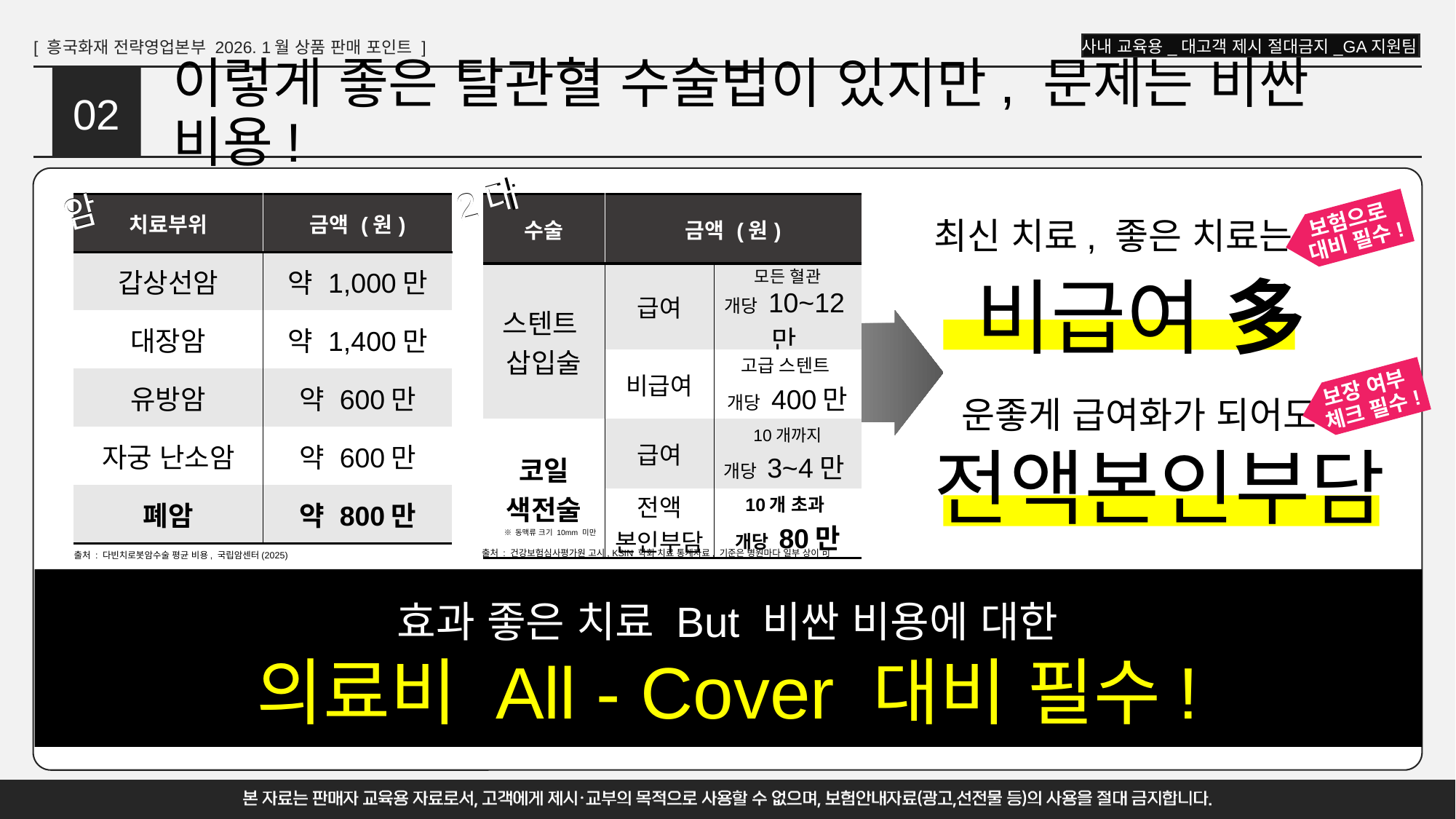

# 이렇게 좋은 탈관혈 수술법이 있지만, 문제는 비싼 비용!
02
2댜
2대
암
암
| 치료부위 | 금액 (원) |
| --- | --- |
| 갑상선암 | 약 1,000만 |
| 대장암 | 약 1,400만 |
| 유방암 | 약 600만 |
| 자궁 난소암 | 약 600만 |
| 폐암 | 약 800만 |
| 수술 | 금액 (원) |  |
| --- | --- | --- |
| 스텐트 삽입술 | 급여 | 모든 혈관 개당 10~12만 |
|  | 비급여 | 고급 스텐트 개당 400만 |
| 코일 색전술 | 급여 | 10개까지 개당 3~4만 |
|  | 전액 본인부담 | 10개 초과 개당 80만 |
보험으로
대비 필수!

최신 치료, 좋은 치료는
  비급여 多

보장 여부
체크 필수!

   운좋게 급여화가 되어도
전액본인부담

※ 동맥류 크기 10mm 미만
출처 : 건강보험심사평가원 고시, KSIN 학회 치료 통계자료, 기준은 병원마다 일부 상이 可
출처 : 다빈치로봇암수술 평균 비용, 국립암센터(2025)

효과 좋은 치료 But 비싼 비용에 대한
의료비 All - Cover 대비 필수!